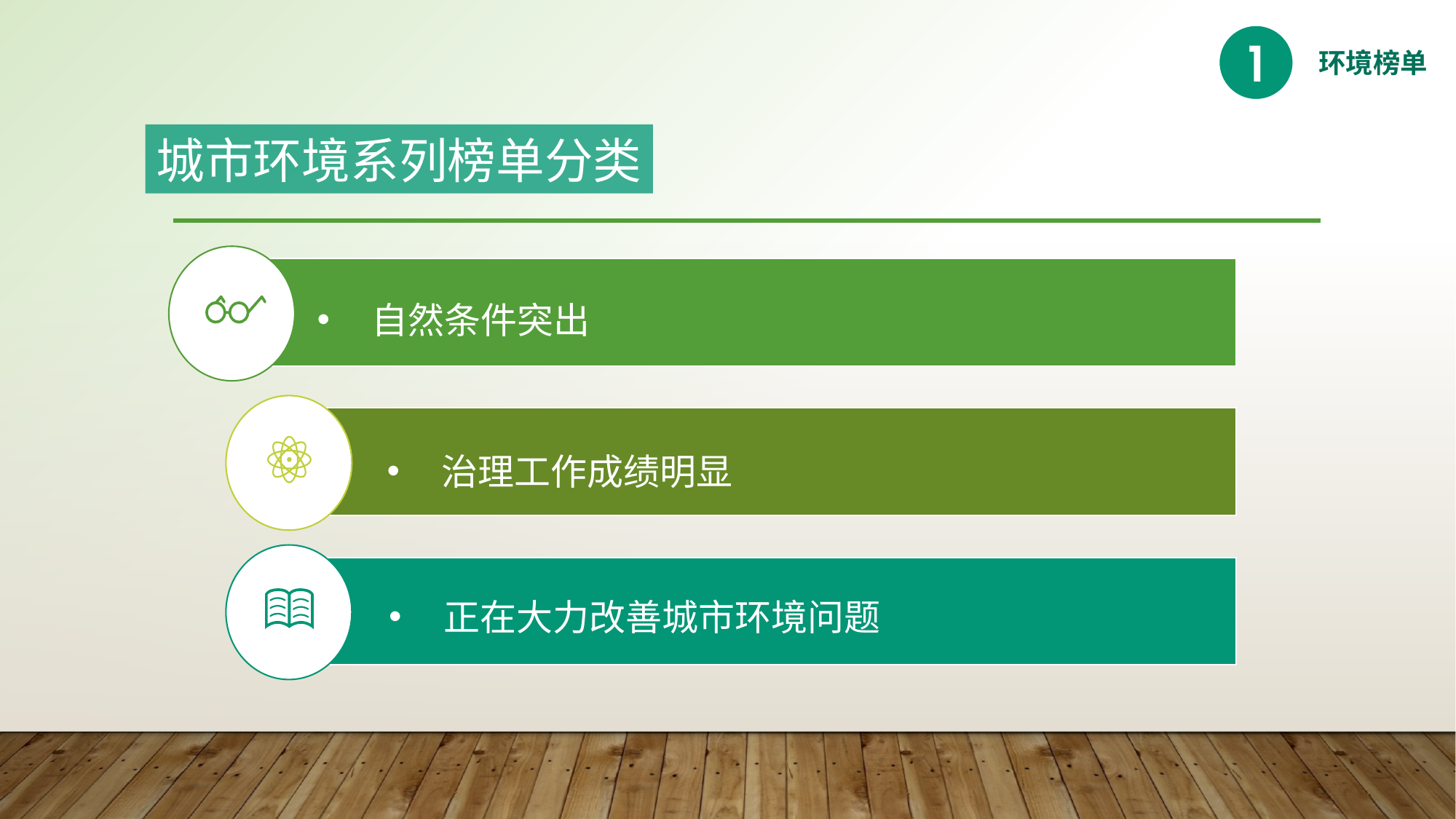

1
环境榜单
城市环境系列榜单分类

自然条件突出

治理工作成绩明显

正在大力改善城市环境问题